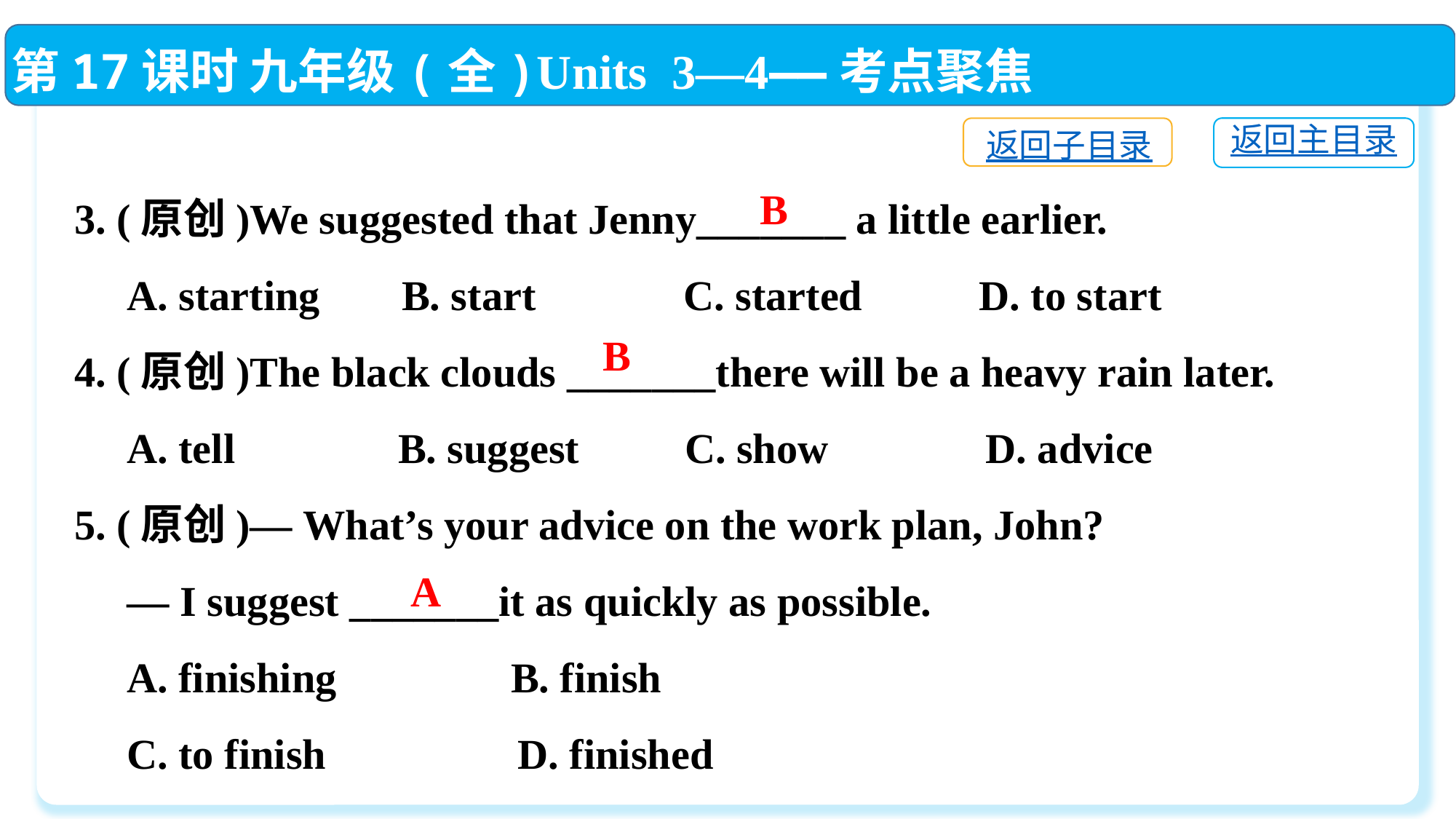

第17课时 九年级(全)Units  3—4——考点聚焦

返回主目录

返回子目录
3. (原创)We suggested that Jenny_______ a little earlier.
     A. starting   	B. start              C. started	   D. to start
4. (原创)The black clouds _______there will be a heavy rain later.
     A. tell	          B. suggest          C. show	              D. advice
5. (原创)— What’s your advice on the work plan, John?
     — I suggest _______it as quickly as possible.
     A. finishing　　 	B. finish
     C. to finish　 	           D. finished
B

B
A